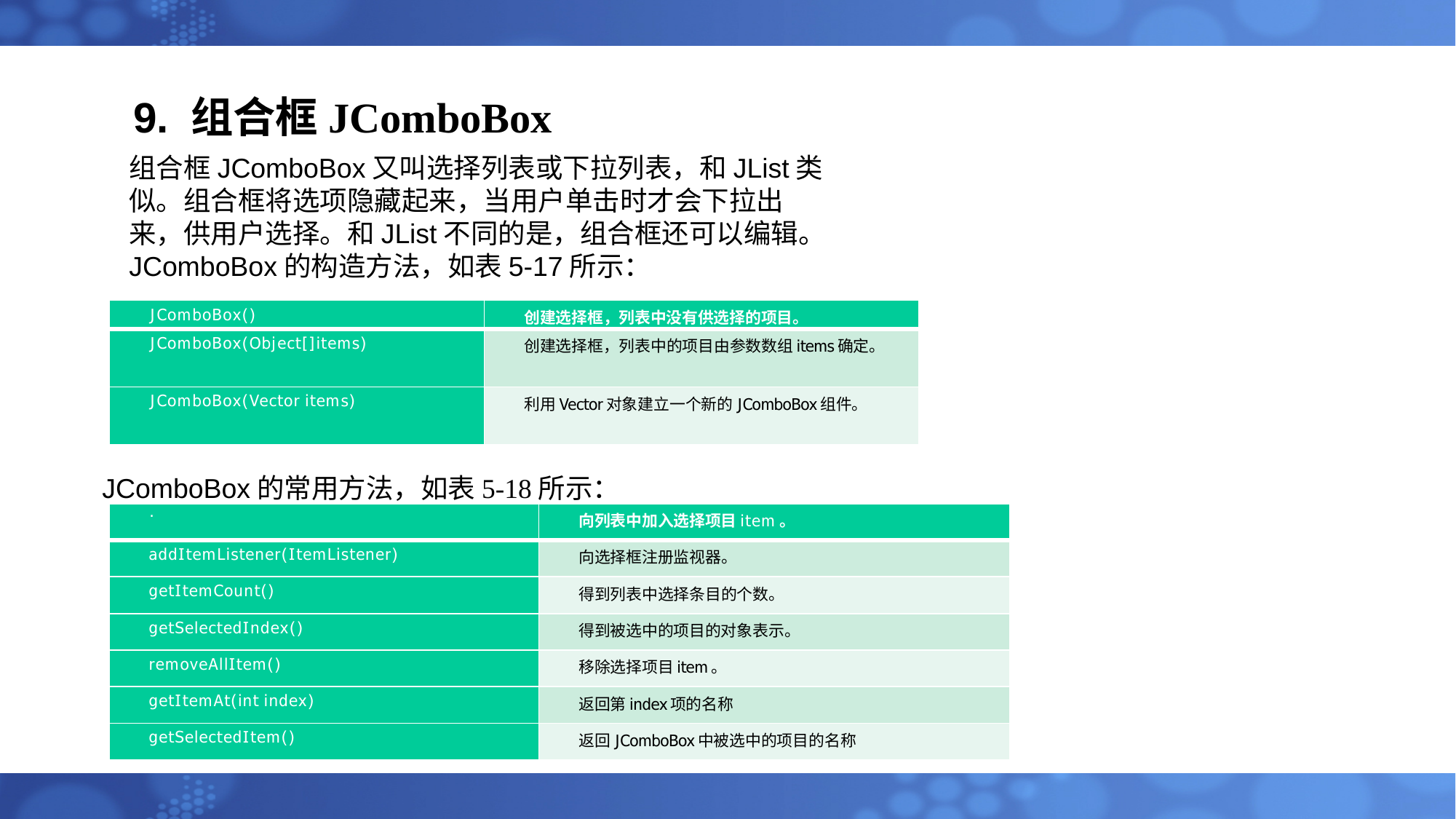

# 9. 组合框JComboBox
组合框JComboBox又叫选择列表或下拉列表，和JList类似。组合框将选项隐藏起来，当用户单击时才会下拉出来，供用户选择。和JList不同的是，组合框还可以编辑。
JComboBox的构造方法，如表5-17所示：
| JComboBox() | 创建选择框，列表中没有供选择的项目。 |
| --- | --- |
| JComboBox(Object[]items) | 创建选择框，列表中的项目由参数数组items确定。 |
| JComboBox(Vector items) | 利用Vector对象建立一个新的JComboBox组件。 |
JComboBox的常用方法，如表5-18所示：
| · | 向列表中加入选择项目item。 |
| --- | --- |
| addItemListener(ItemListener) | 向选择框注册监视器。 |
| getItemCount() | 得到列表中选择条目的个数。 |
| getSelectedIndex() | 得到被选中的项目的对象表示。 |
| removeAllItem() | 移除选择项目item。 |
| getItemAt(int index) | 返回第index项的名称 |
| getSelectedItem() | 返回JComboBox中被选中的项目的名称 |